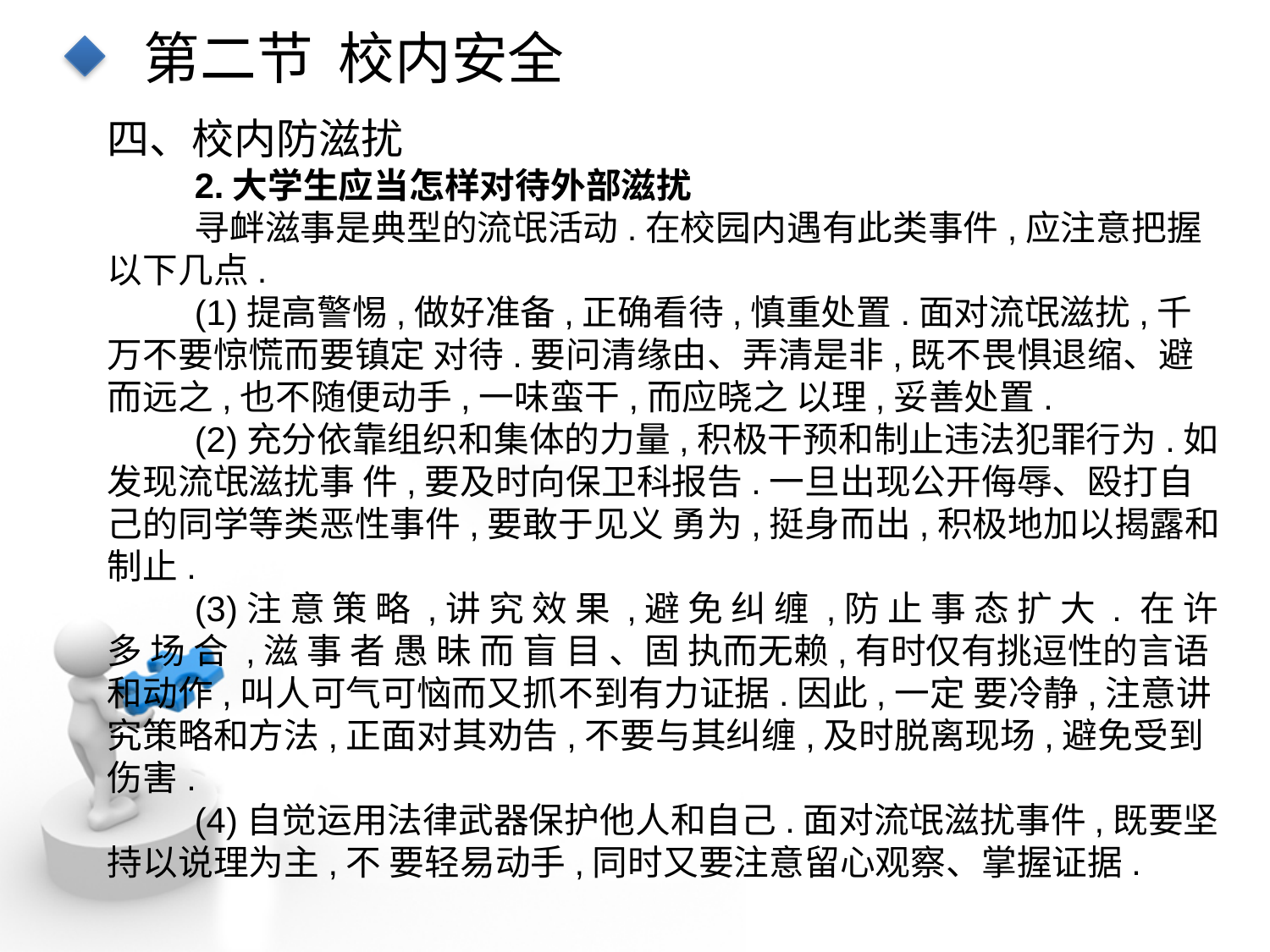

第二节  校内安全

四、校内防滋扰
2.大学生应当怎样对待外部滋扰
寻衅滋事是典型的流氓活动.在校园内遇有此类事件,应注意把握以下几点.
(1)提高警惕,做好准备,正确看待,慎重处置.面对流氓滋扰,千万不要惊慌而要镇定 对待.要问清缘由、弄清是非,既不畏惧退缩、避而远之,也不随便动手,一味蛮干,而应晓之 以理,妥善处置.
(2)充分依靠组织和集体的力量,积极干预和制止违法犯罪行为.如发现流氓滋扰事 件,要及时向保卫科报告.一旦出现公开侮辱、殴打自己的同学等类恶性事件,要敢于见义 勇为,挺身而出,积极地加以揭露和制止.
(3)注 意 策 略 ,讲 究 效 果 ,避 免 纠 缠 ,防 止 事 态 扩 大 . 在 许 多 场 合 ,滋 事 者 愚 昧 而 盲 目 、固 执而无赖,有时仅有挑逗性的言语和动作,叫人可气可恼而又抓不到有力证据.因此,一定 要冷静,注意讲究策略和方法,正面对其劝告,不要与其纠缠,及时脱离现场,避免受到伤害.
(4)自觉运用法律武器保护他人和自己.面对流氓滋扰事件,既要坚持以说理为主,不 要轻易动手,同时又要注意留心观察、掌握证据.

点击添加文本
点击添加文本
点击添加文本
点击添加文本